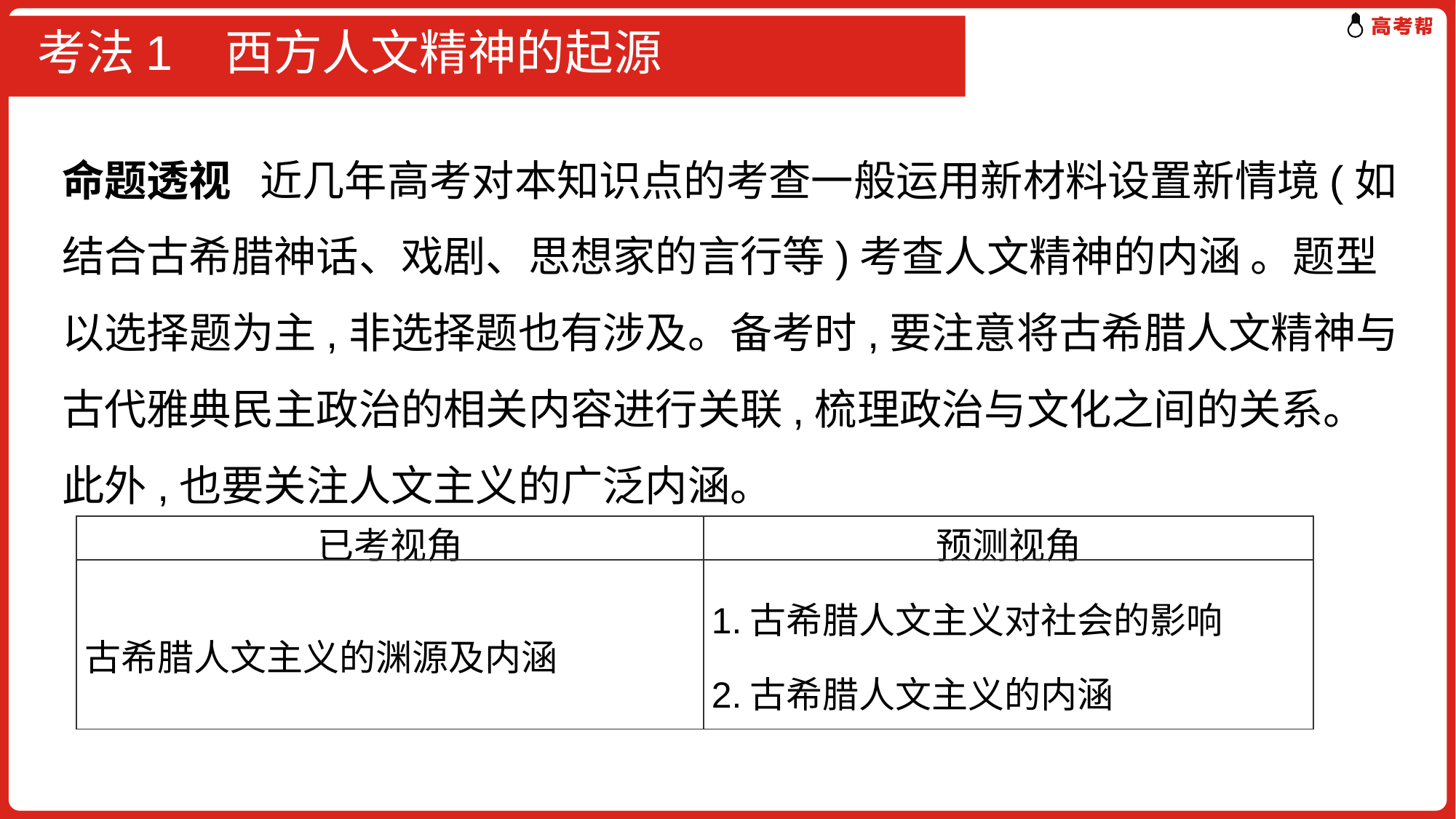

# 考法1   西方人文精神的起源
命题透视   近几年高考对本知识点的考查一般运用新材料设置新情境(如结合古希腊神话、戏剧、思想家的言行等)考查人文精神的内涵 。题型以选择题为主,非选择题也有涉及。备考时,要注意将古希腊人文精神与古代雅典民主政治的相关内容进行关联,梳理政治与文化之间的关系。此外,也要关注人文主义的广泛内涵。
| 已考视角 | 预测视角 |
| --- | --- |
| 古希腊人文主义的渊源及内涵 | 1.古希腊人文主义对社会的影响 2.古希腊人文主义的内涵 |